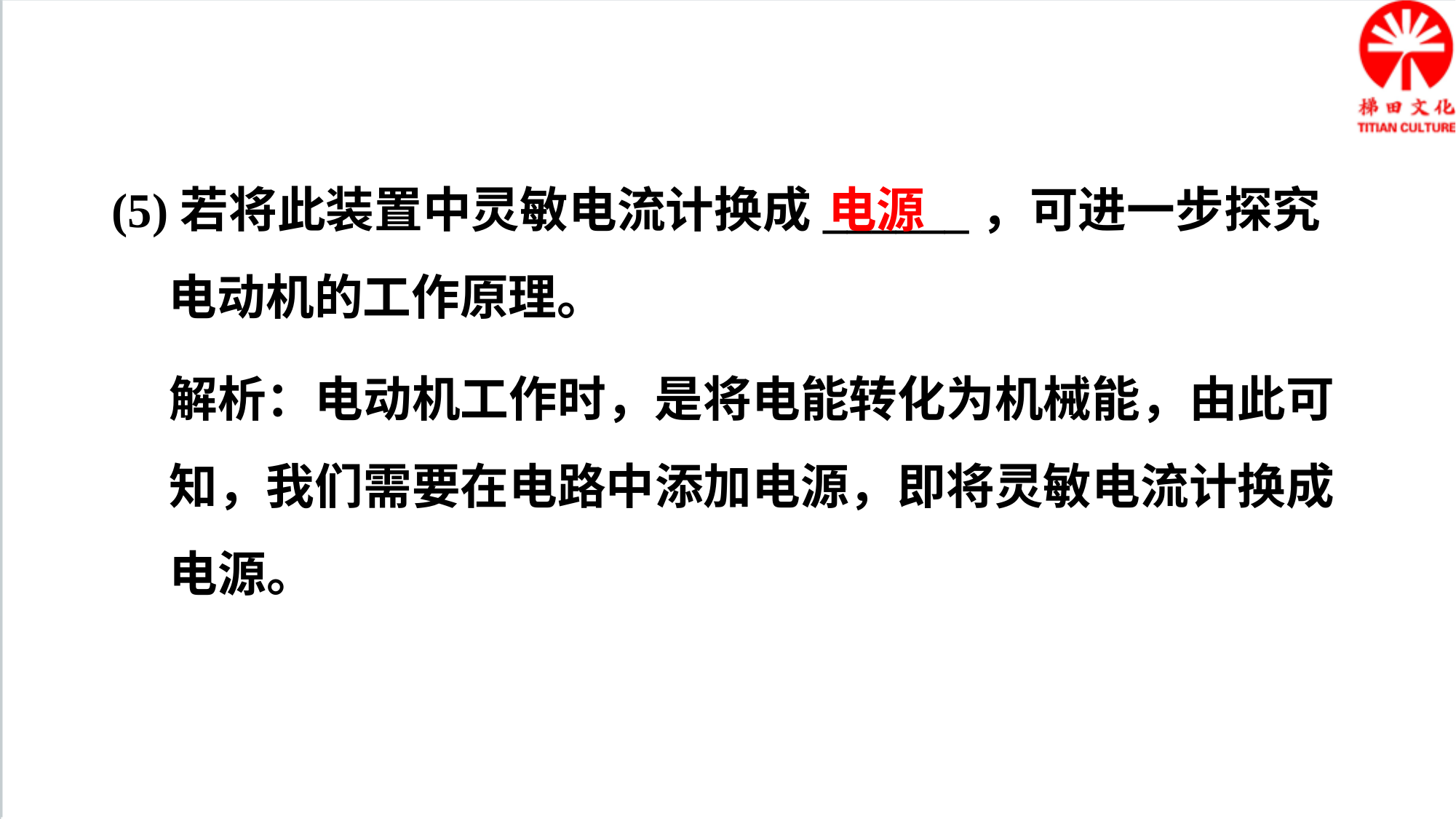

电源
(5)若将此装置中灵敏电流计换成______，可进一步探究电动机的工作原理。
解析：电动机工作时，是将电能转化为机械能，由此可知，我们需要在电路中添加电源，即将灵敏电流计换成电源。